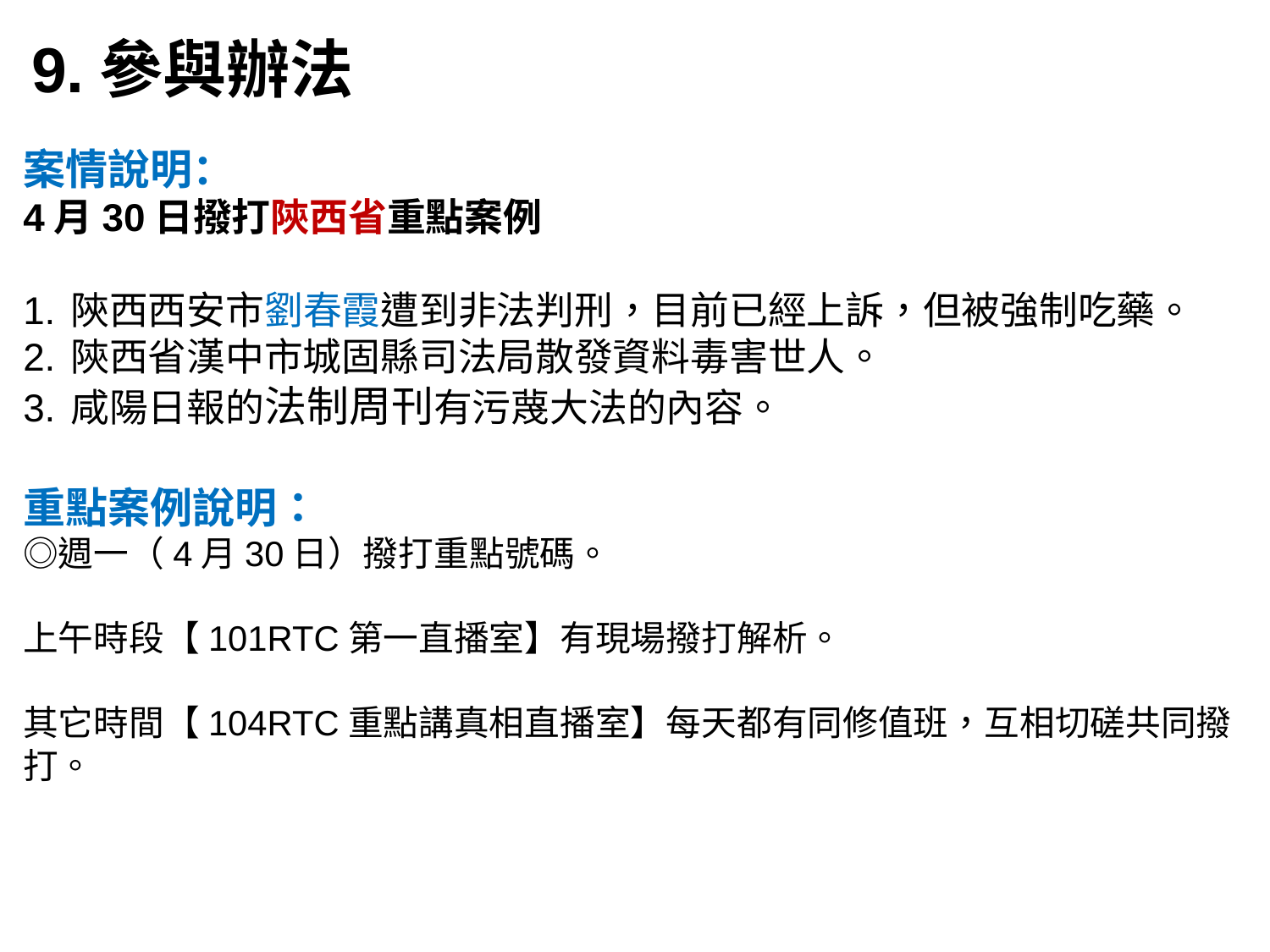

9.參與辦法
案情說明：
4月30日撥打陝西省重點案例

陝西西安市劉春霞遭到非法判刑，目前已經上訴，但被強制吃藥。
陝西省漢中市城固縣司法局散發資料毒害世人。
咸陽日報的法制周刊有污蔑大法的內容。

重點案例說明：
◎週一（4月30日）撥打重點號碼。
上午時段【101RTC第一直播室】有現場撥打解析。

其它時間【104RTC重點講真相直播室】每天都有同修值班，互相切磋共同撥打。